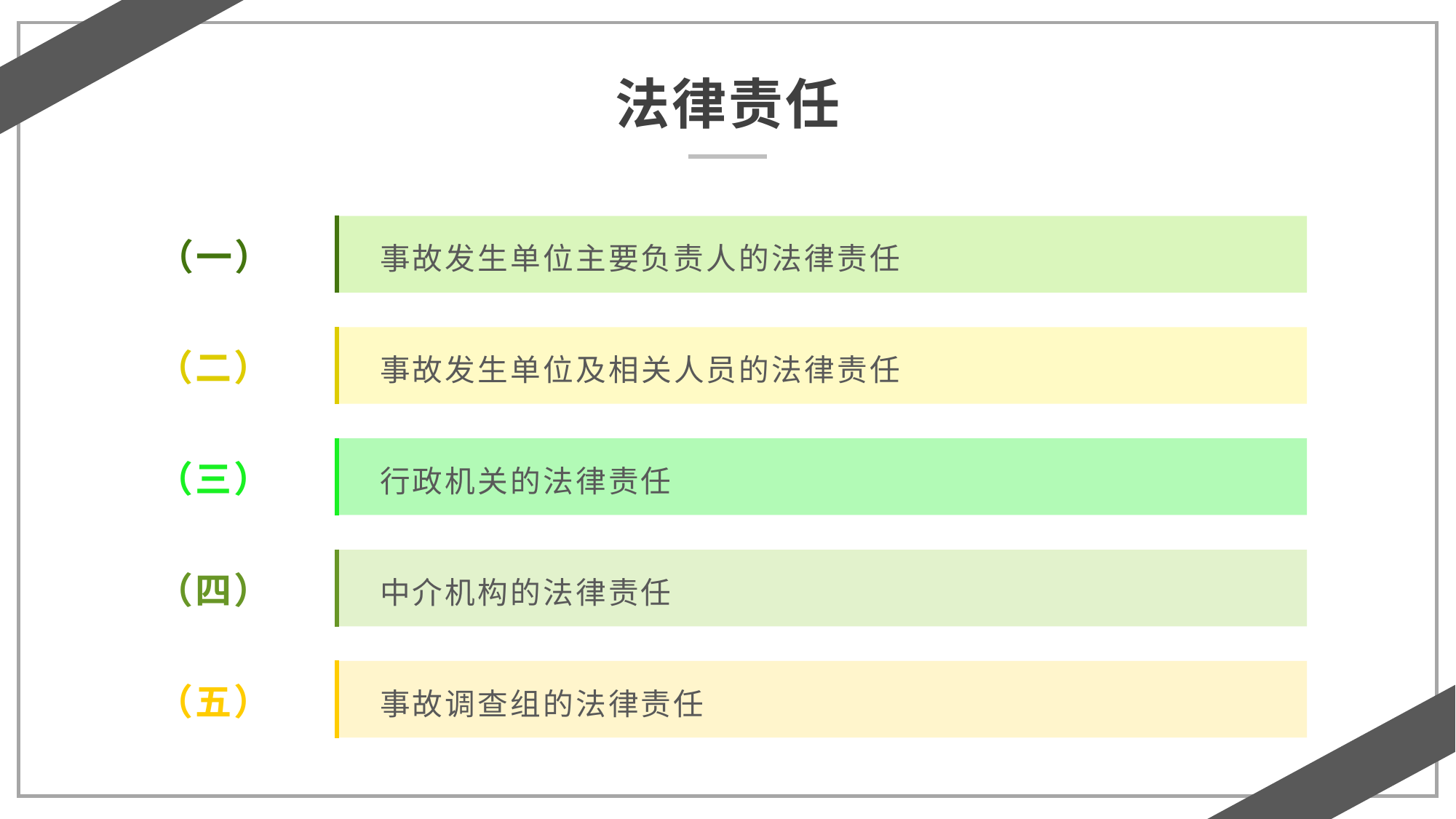

法律责任
事故发生单位主要负责人的法律责任

（一）
事故发生单位及相关人员的法律责任

（二）
行政机关的法律责任

（三）
中介机构的法律责任

（四）
事故调查组的法律责任

（五）